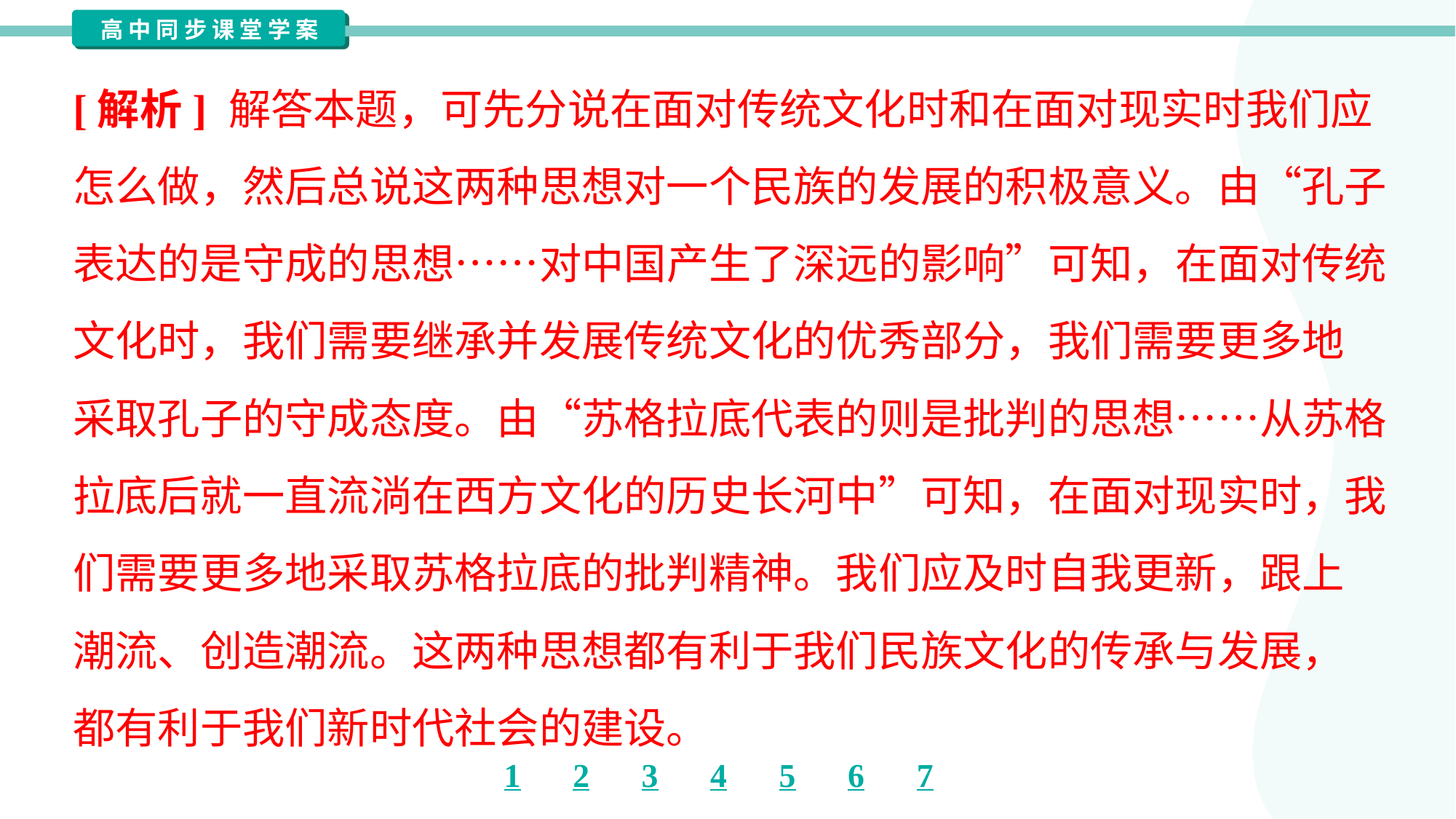

[解析] 解答本题，可先分说在面对传统文化时和在面对现实时我们应
怎么做，然后总说这两种思想对一个民族的发展的积极意义。由“孔子
表达的是守成的思想……对中国产生了深远的影响”可知，在面对传统
文化时，我们需要继承并发展传统文化的优秀部分，我们需要更多地
采取孔子的守成态度。由“苏格拉底代表的则是批判的思想……从苏格
拉底后就一直流淌在西方文化的历史长河中”可知，在面对现实时，我
们需要更多地采取苏格拉底的批判精神。我们应及时自我更新，跟上
潮流、创造潮流。这两种思想都有利于我们民族文化的传承与发展，
都有利于我们新时代社会的建设。